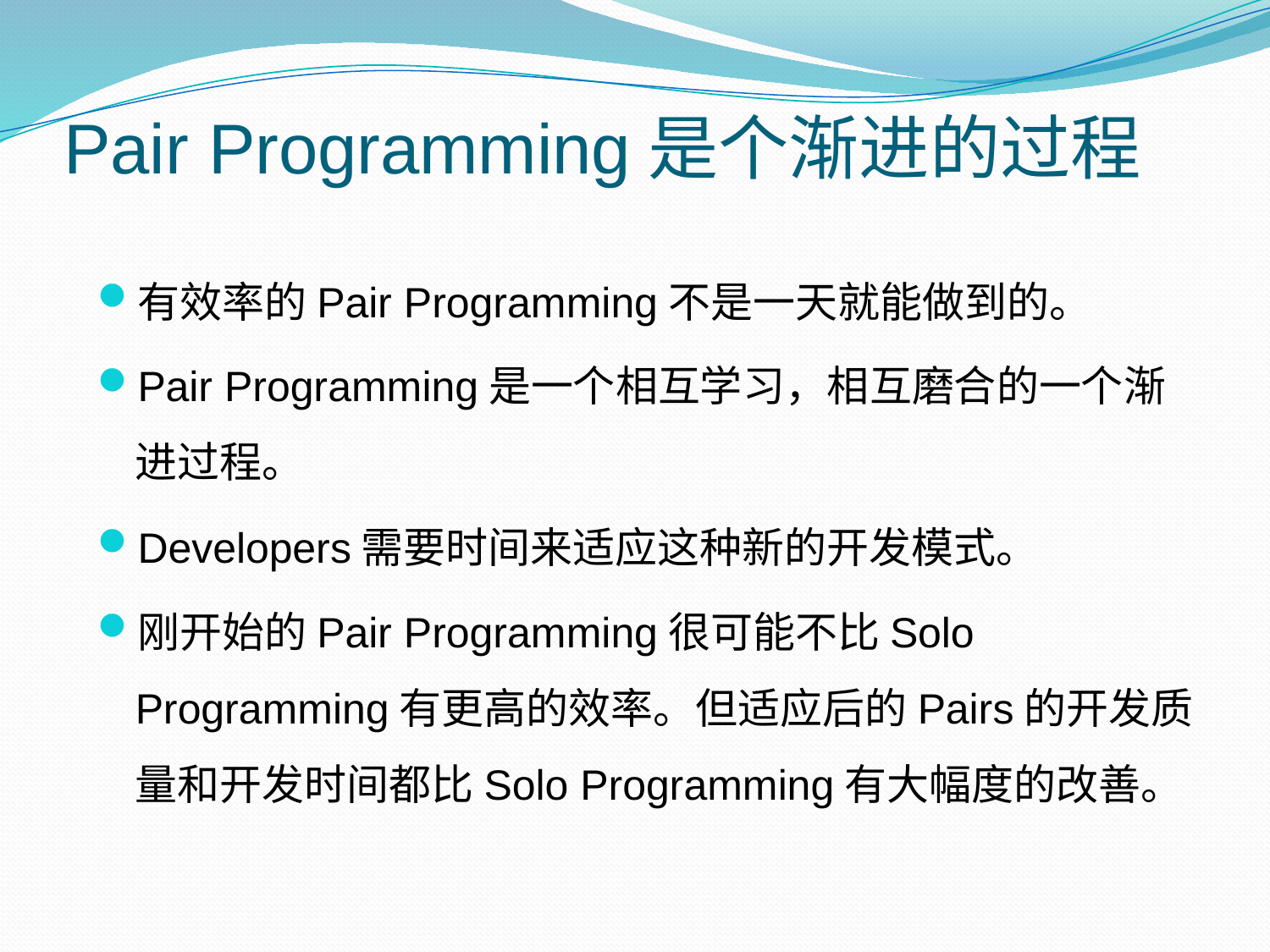

# Pair Programming是个渐进的过程
有效率的Pair Programming不是一天就能做到的。
Pair Programming是一个相互学习，相互磨合的一个渐进过程。
Developers需要时间来适应这种新的开发模式。
刚开始的Pair Programming很可能不比Solo Programming有更高的效率。但适应后的Pairs的开发质量和开发时间都比Solo Programming有大幅度的改善。